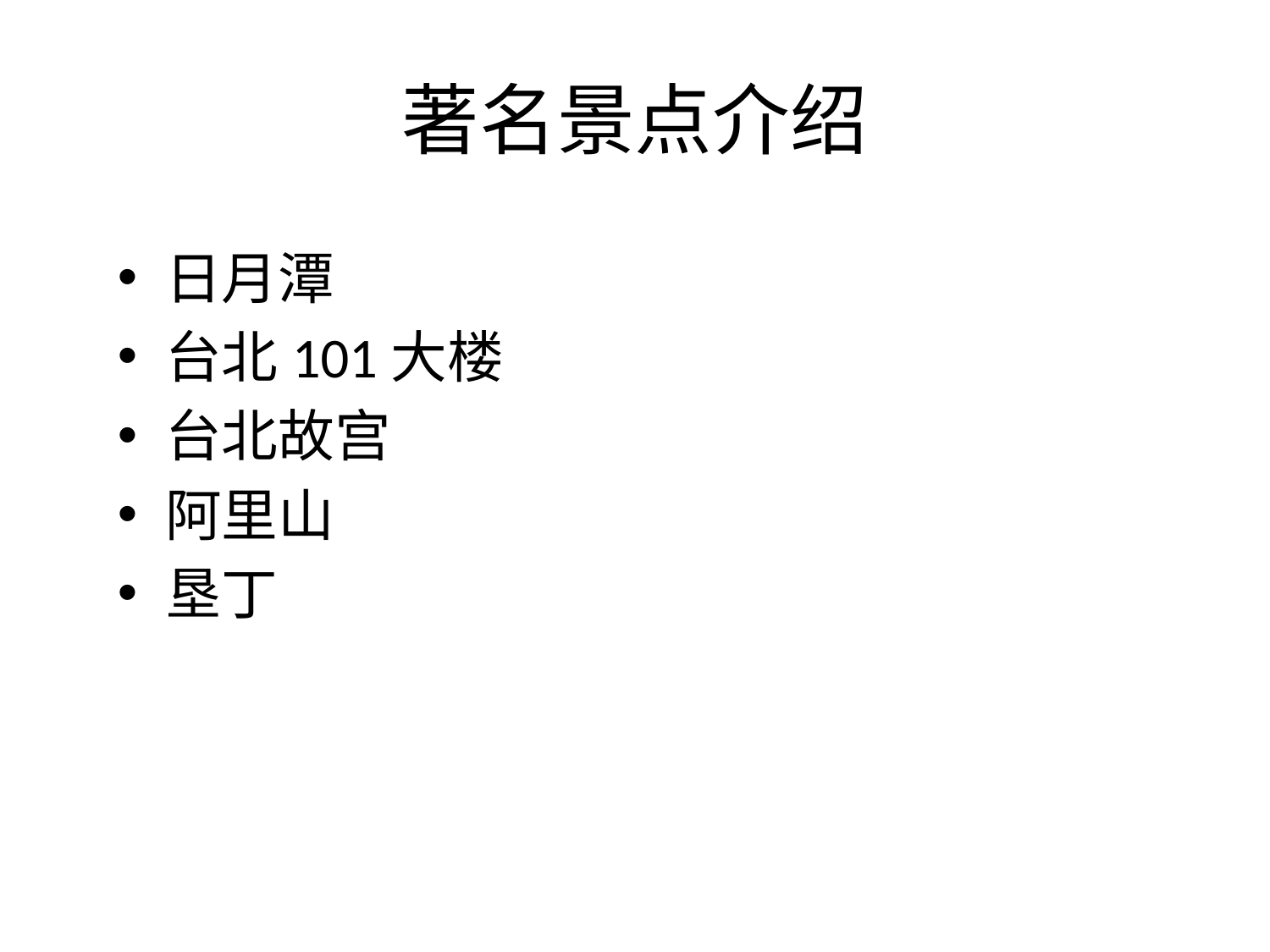

# 著名景点介绍
日月潭
台北101大楼
台北故宫
阿里山
垦丁